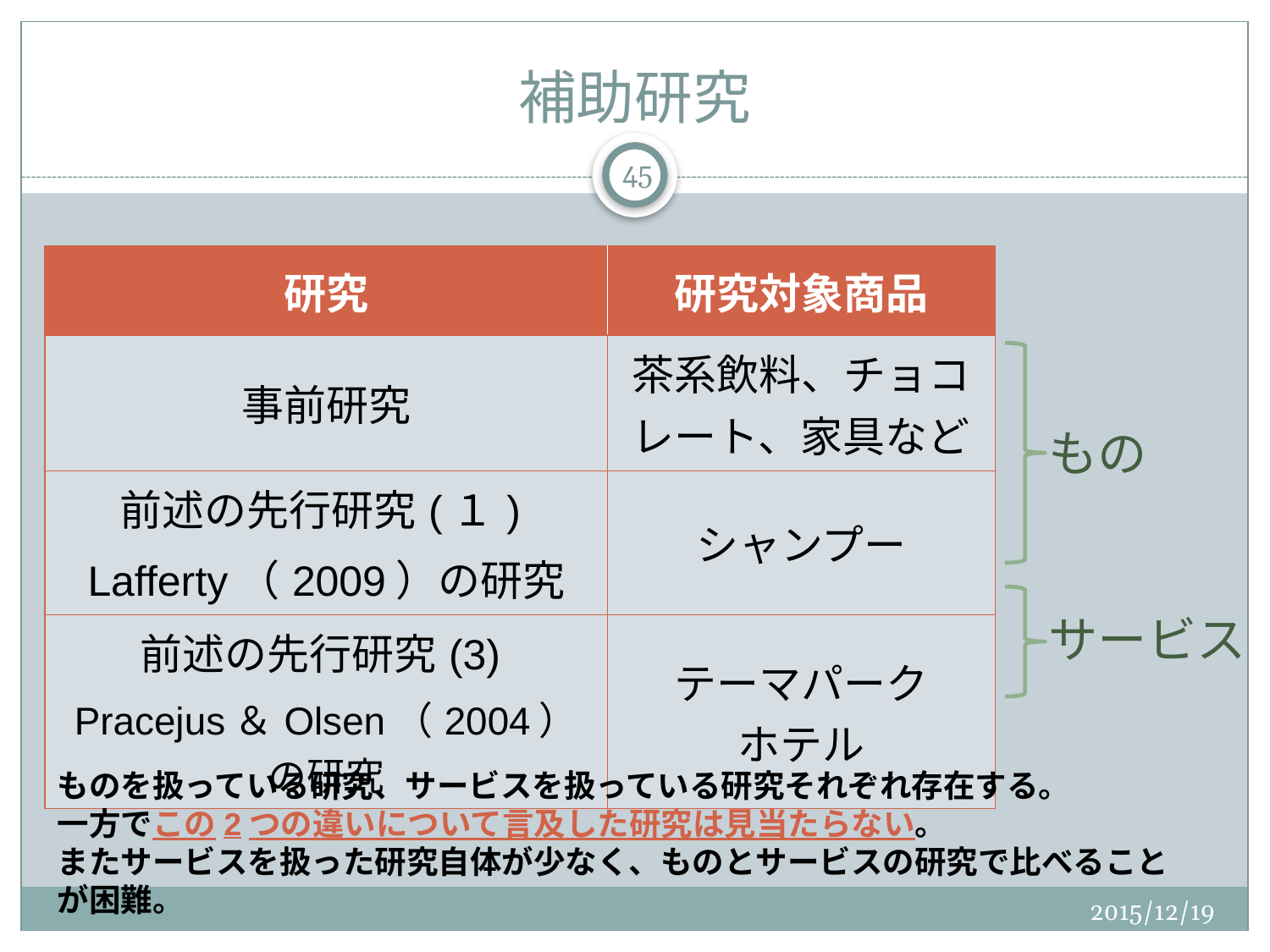

# 補助研究
|  |
| --- |
45
| 研究 | 研究対象商品 |
| --- | --- |
| 事前研究 | 茶系飲料、チョコレート、家具など |
| 前述の先行研究(１) Lafferty（2009）の研究 | シャンプー |
| 前述の先行研究(3) Pracejus＆Olsen（2004）の研究 | テーマパーク ホテル |

もの

サービス

ものを扱っている研究、サービスを扱っている研究それぞれ存在する。
一方でこの2つの違いについて言及した研究は見当たらない。
またサービスを扱った研究自体が少なく、ものとサービスの研究で比べることが困難。
2015/12/19